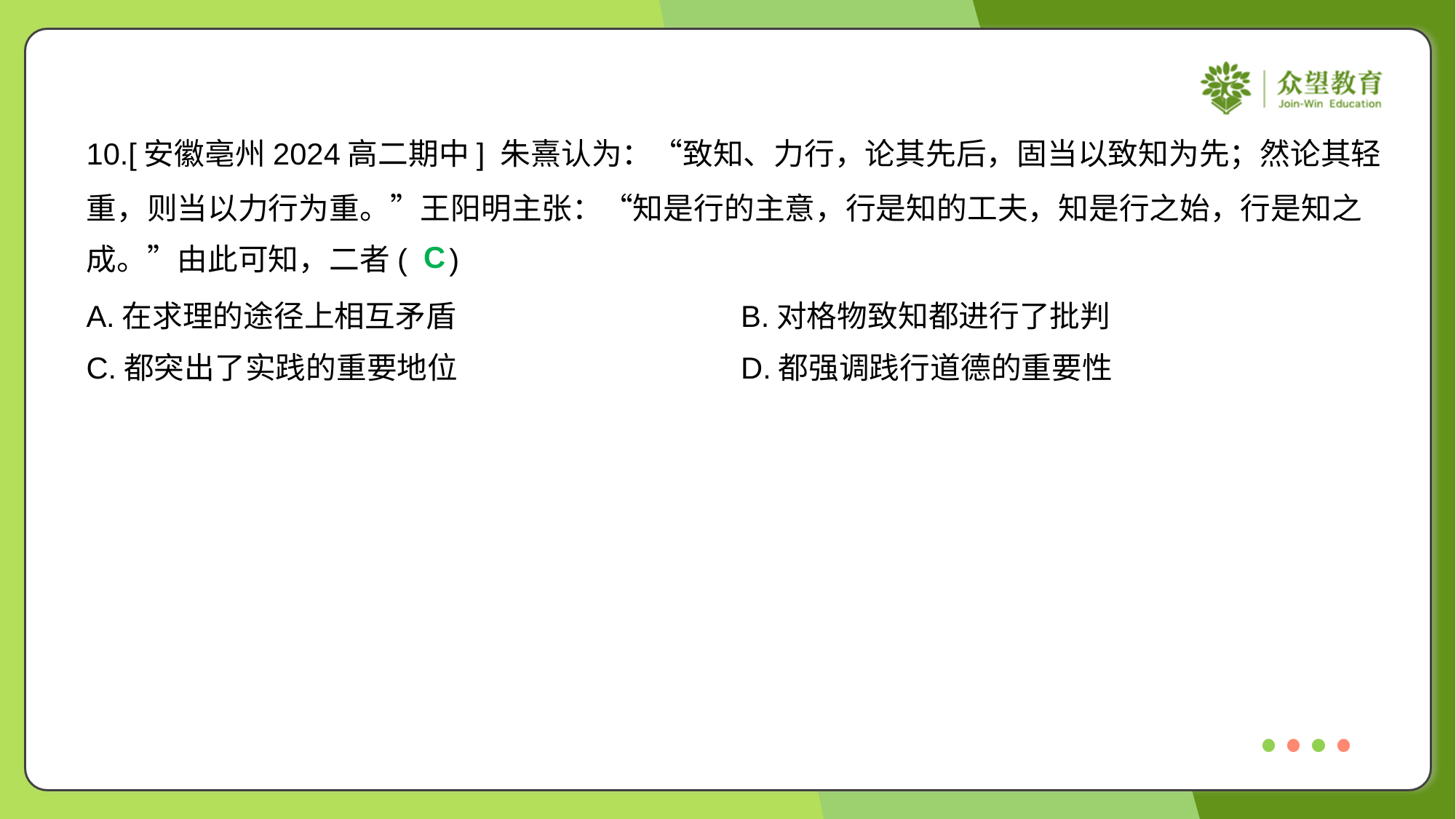

10.[安徽亳州2024高二期中] 朱熹认为：“致知、力行，论其先后，固当以致知为先；然论其轻
重，则当以力行为重。”王阳明主张：“知是行的主意，行是知的工夫，知是行之始，行是知之
成。”由此可知，二者(     )
C
A.在求理的途径上相互矛盾	B.对格物致知都进行了批判
C.都突出了实践的重要地位	D.都强调践行道德的重要性